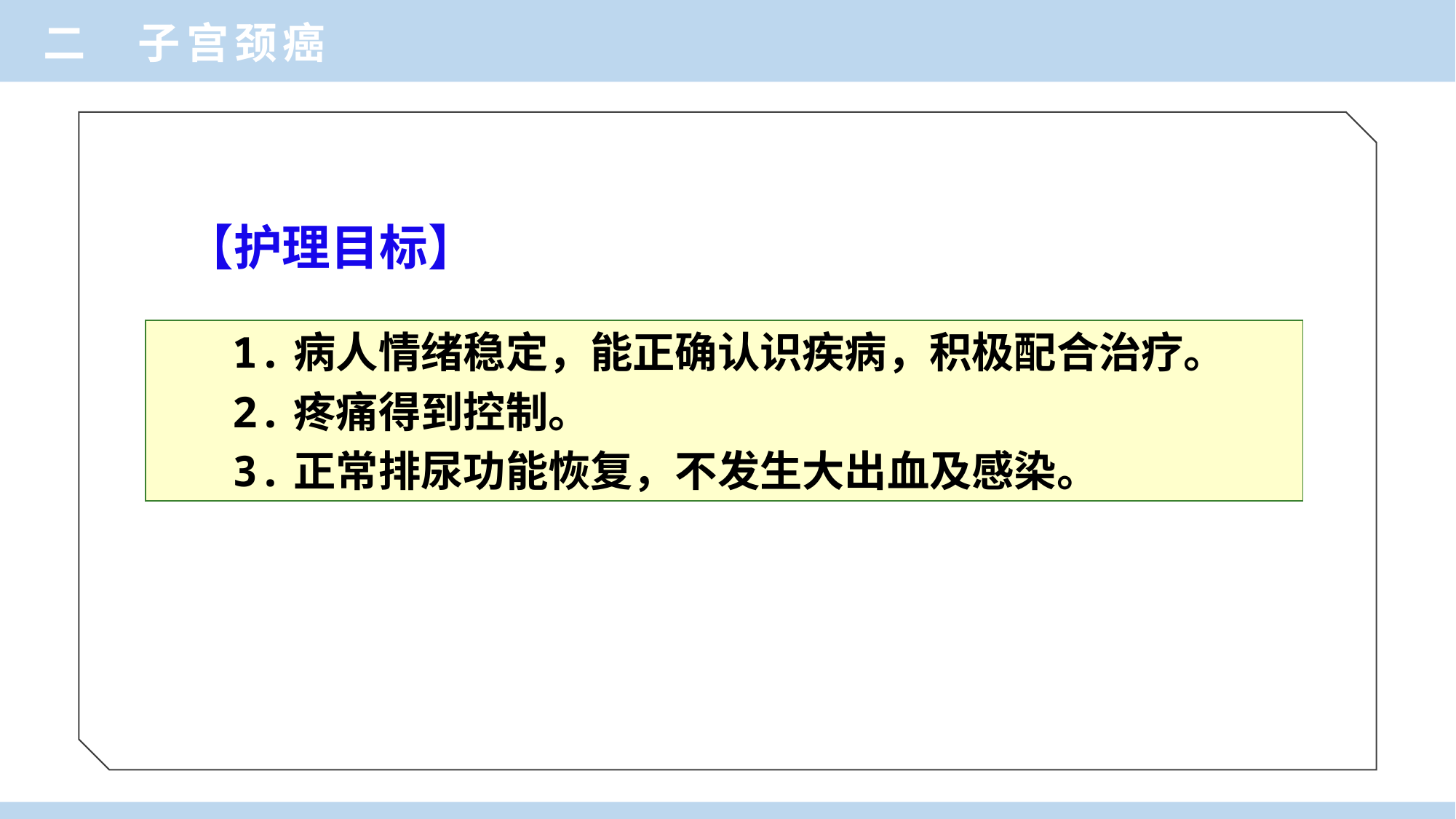

二   子宫颈癌

【护理目标】
   1.病人情绪稳定，能正确认识疾病，积极配合治疗。
   2.疼痛得到控制。
   3.正常排尿功能恢复，不发生大出血及感染。